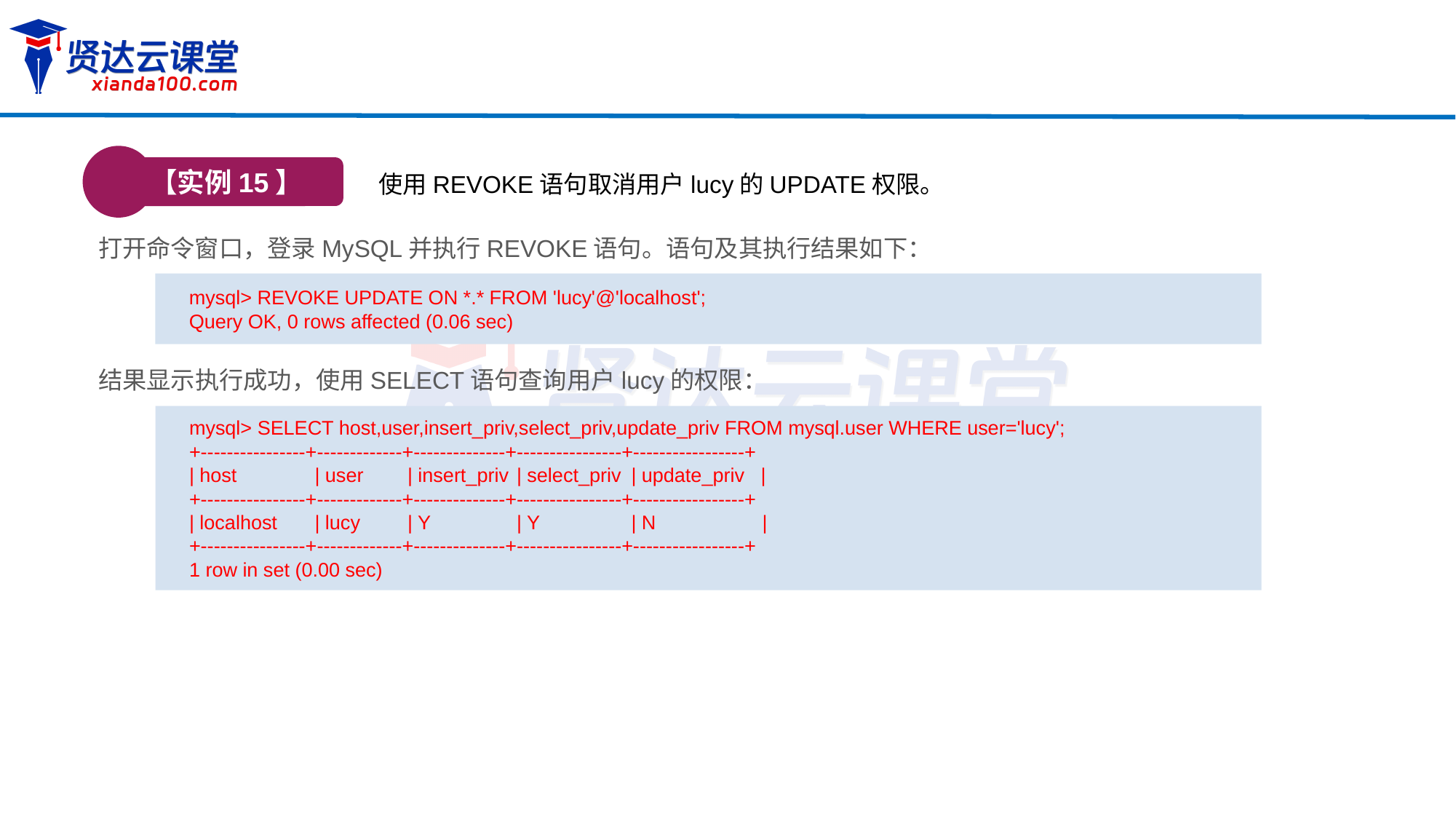

【实例15】
使用REVOKE语句取消用户lucy的UPDATE权限。
打开命令窗口，登录MySQL并执行REVOKE语句。语句及其执行结果如下：

mysql> REVOKE UPDATE ON *.* FROM 'lucy'@'localhost';
Query OK, 0 rows affected (0.06 sec)
结果显示执行成功，使用SELECT语句查询用户lucy的权限：

mysql> SELECT host,user,insert_priv,select_priv,update_priv FROM mysql.user WHERE user='lucy';
+----------------+-------------+--------------+----------------+-----------------+
| host  	   | user	| insert_priv	| select_priv	 | update_priv   |
+----------------+-------------+--------------+----------------+-----------------+
| localhost	   | lucy	| Y     	| Y    	 | N     	     |
+----------------+-------------+--------------+----------------+-----------------+
1 row in set (0.00 sec)